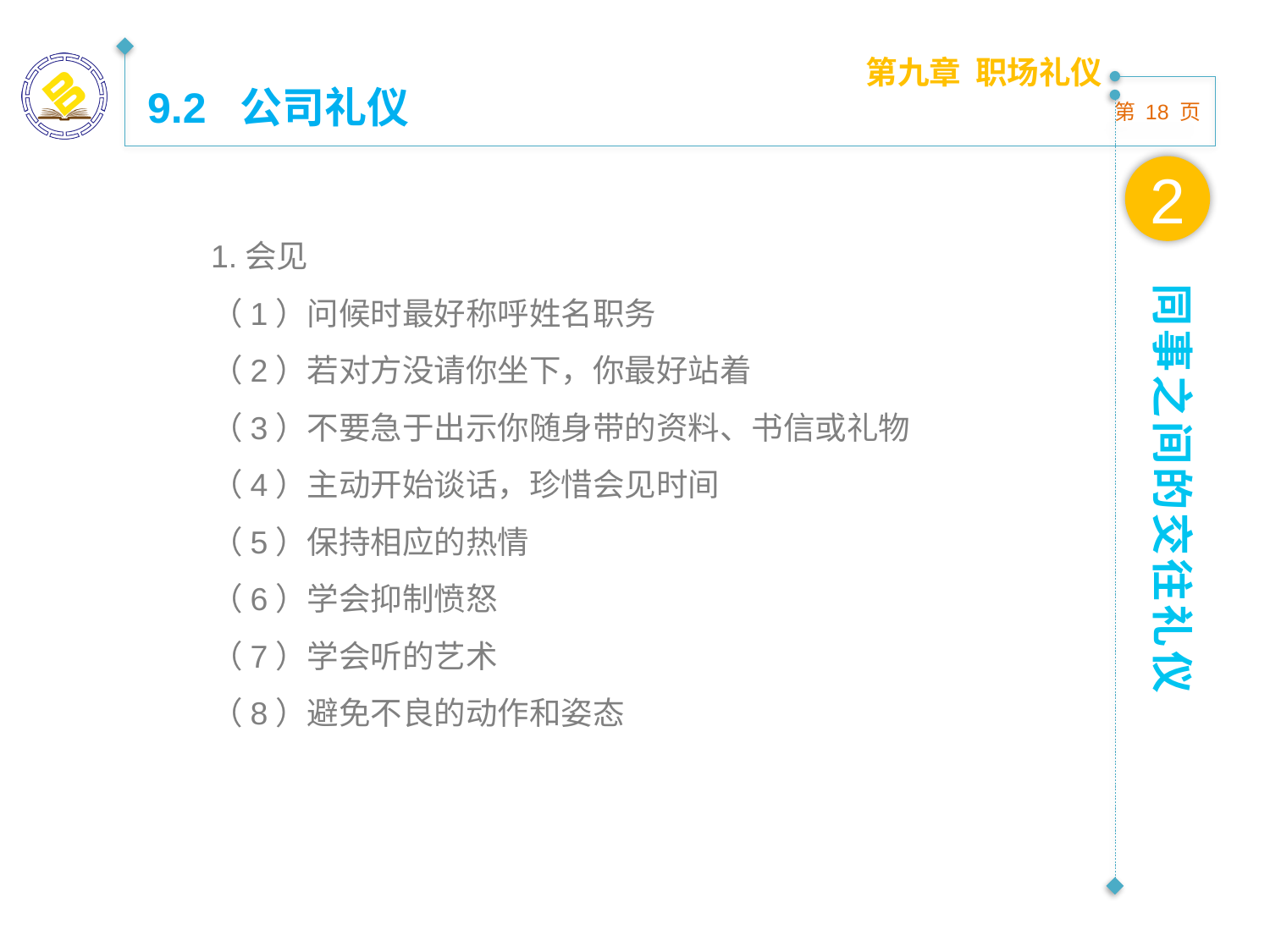

第九章  职场礼仪
9.2  公司礼仪
2
1.会见
（1）问候时最好称呼姓名职务
（2）若对方没请你坐下，你最好站着
（3）不要急于出示你随身带的资料、书信或礼物
（4）主动开始谈话，珍惜会见时间
（5）保持相应的热情
（6）学会抑制愤怒
（7）学会听的艺术
（8）避免不良的动作和姿态
同事之间的交往礼仪